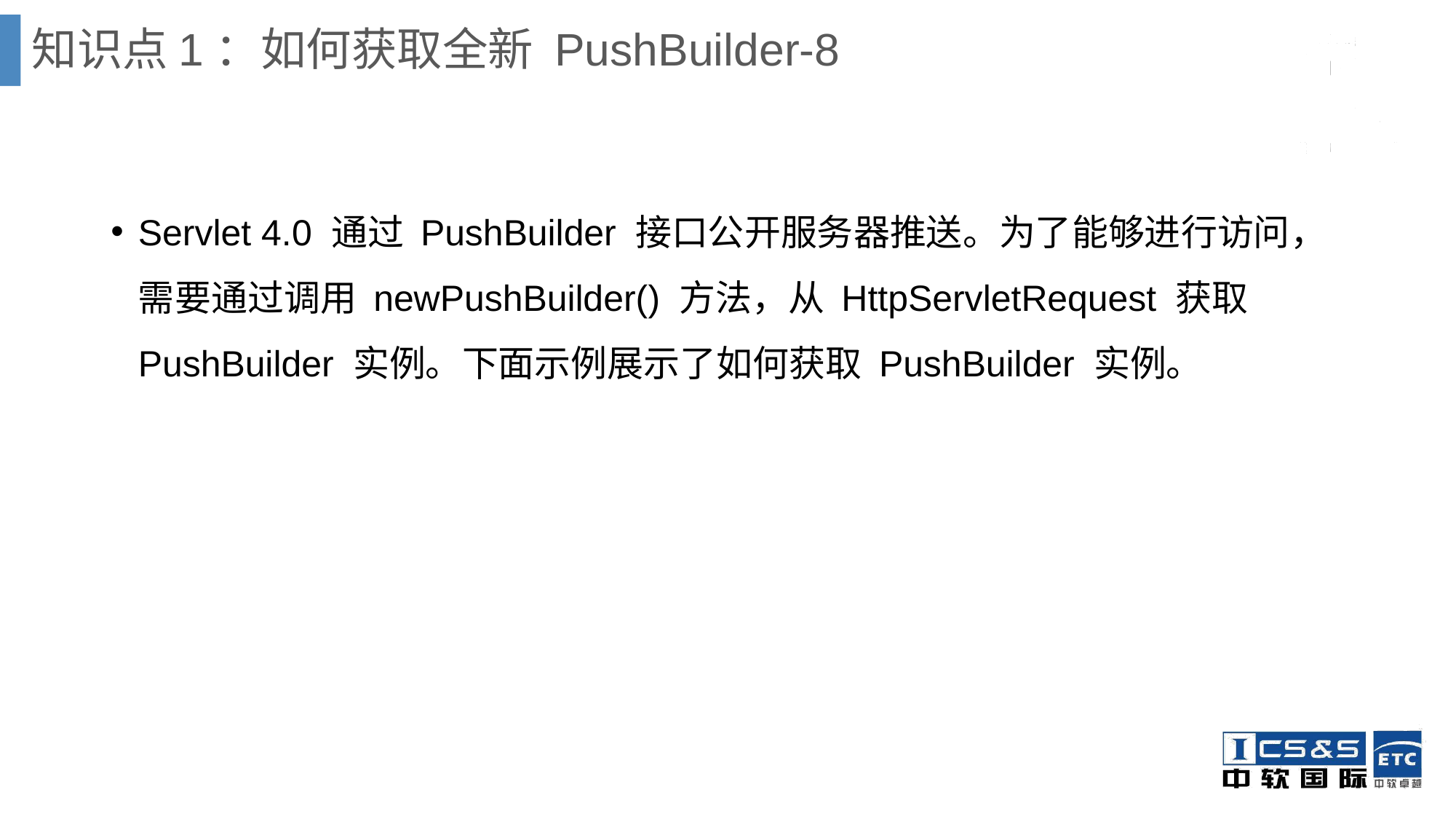

# 知识点1：如何获取全新 PushBuilder-8
Servlet 4.0 通过 PushBuilder 接口公开服务器推送。为了能够进行访问，需要通过调用 newPushBuilder() 方法，从 HttpServletRequest 获取 PushBuilder 实例。下面示例展示了如何获取 PushBuilder 实例。